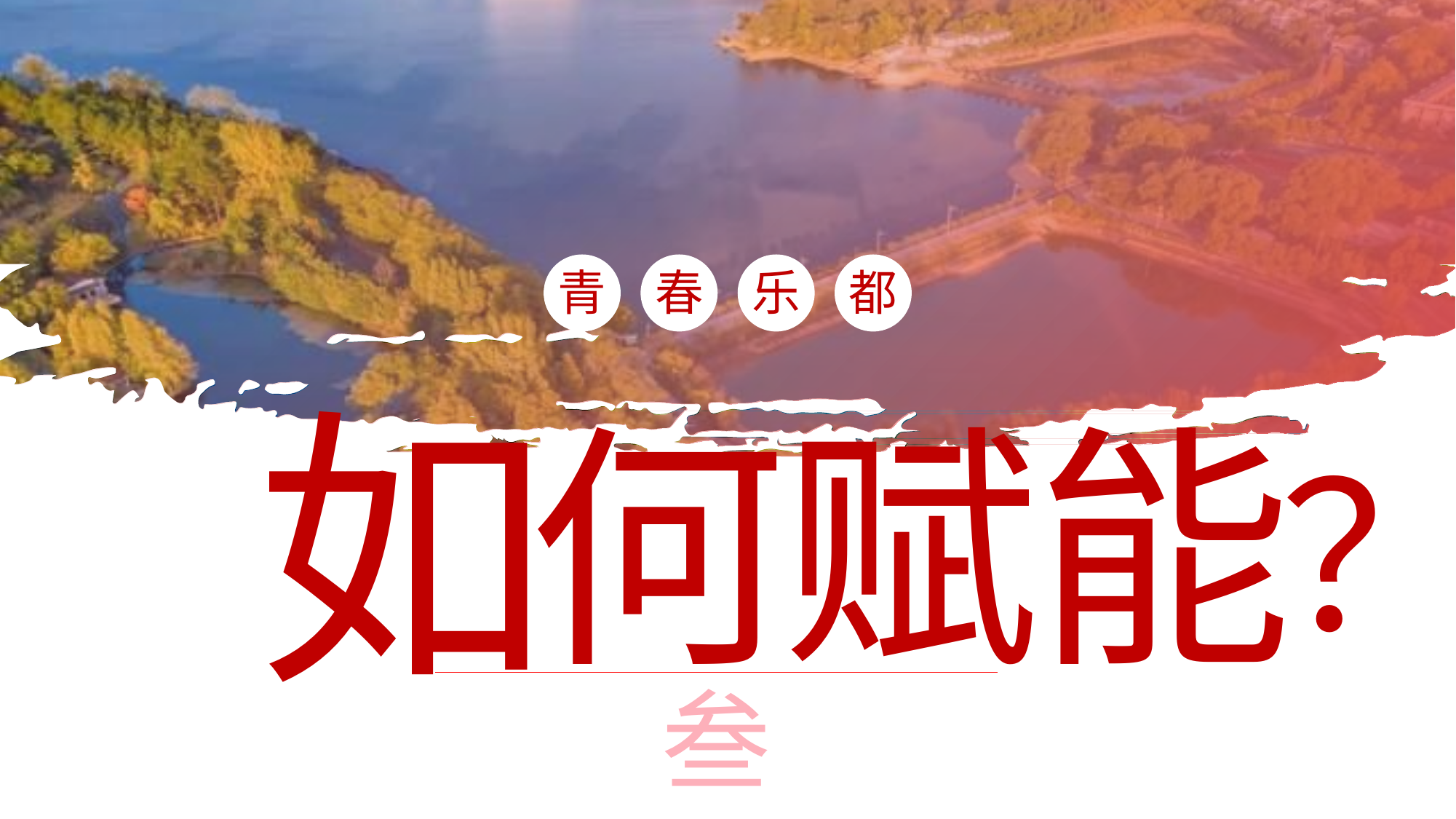

青
春
乐
都
如
何赋能
？
叁